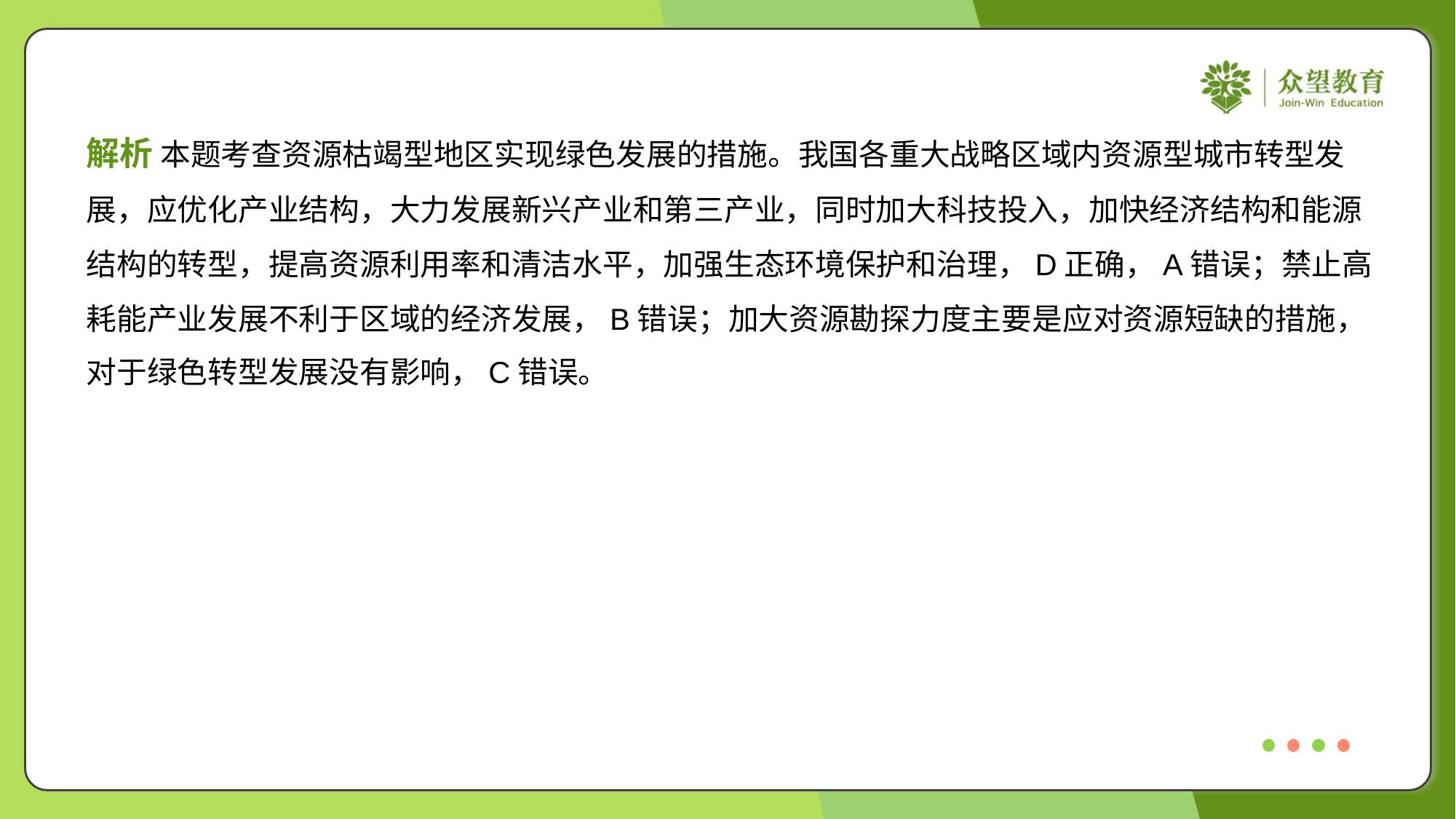

解析 本题考查资源枯竭型地区实现绿色发展的措施。我国各重大战略区域内资源型城市转型发
展，应优化产业结构，大力发展新兴产业和第三产业，同时加大科技投入，加快经济结构和能源
结构的转型，提高资源利用率和清洁水平，加强生态环境保护和治理，D正确，A错误；禁止高
耗能产业发展不利于区域的经济发展，B错误；加大资源勘探力度主要是应对资源短缺的措施，
对于绿色转型发展没有影响，C错误。